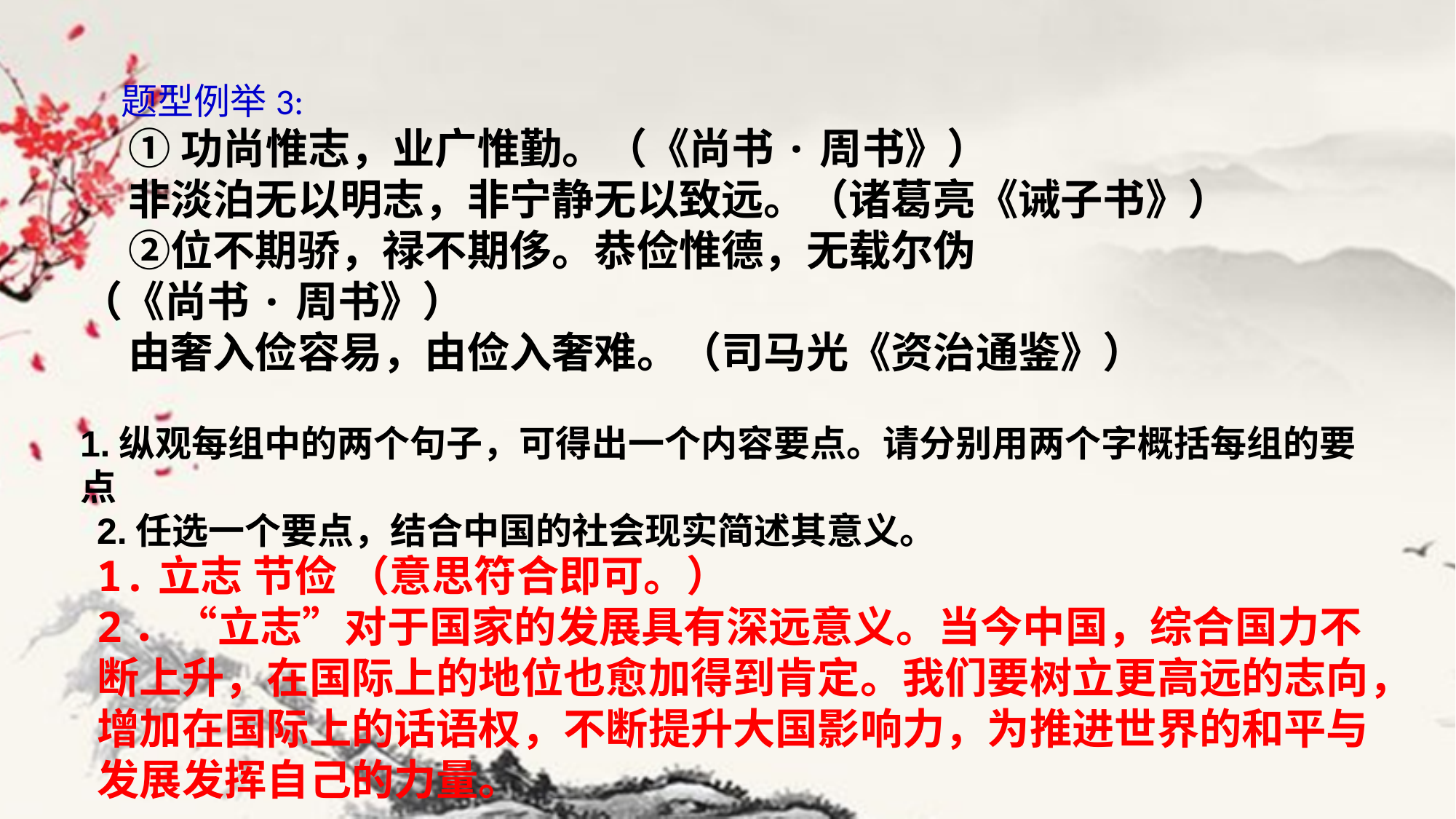

题型例举3:
     ①功尚惟志，业广惟勤。（《尚书·周书》）
     非淡泊无以明志，非宁静无以致远。（诸葛亮《诫子书》）
     ②位不期骄，禄不期侈。恭俭惟德，无载尔伪
（《尚书·周书》）
     由奢入俭容易，由俭入奢难。（司马光《资治通鉴》）
1.纵观每组中的两个句子，可得出一个内容要点。请分别用两个字概括每组的要点
 2.任选一个要点，结合中国的社会现实简述其意义。
1.立志 节俭 （意思符合即可。）
2．“立志”对于国家的发展具有深远意义。当今中国，综合国力不断上升，在国际上的地位也愈加得到肯定。我们要树立更高远的志向，增加在国际上的话语权，不断提升大国影响力，为推进世界的和平与发展发挥自己的力量。